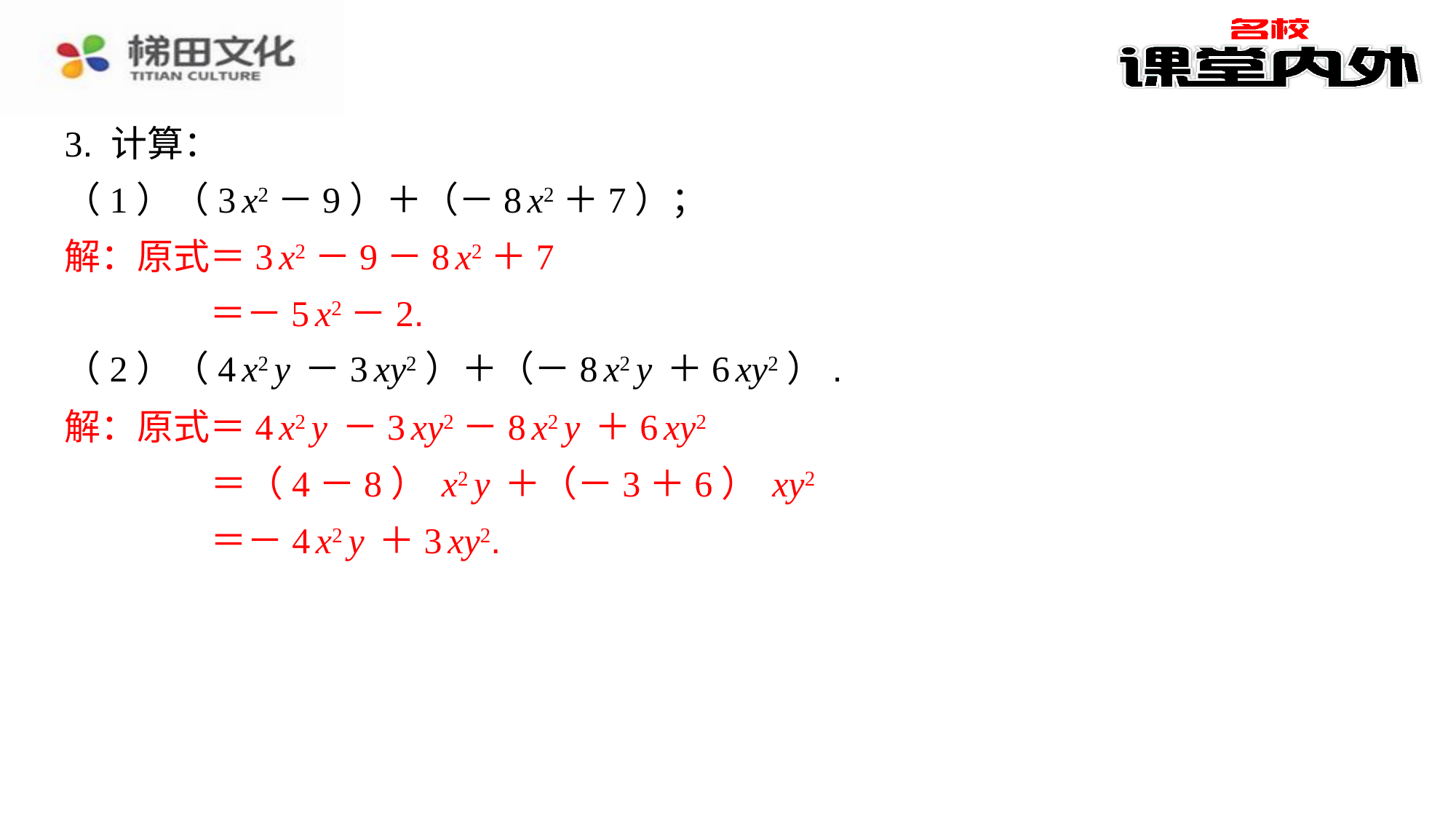

3. 计算：
（1）（3x2－9）＋（－8x2＋7）；
解：原式＝3x2－9－8x2＋7
＝－5x2－2.
（2）（4x2y－3xy2）＋（－8x2y＋6xy2）.
解：原式＝4x2y－3xy2－8x2y＋6xy2
＝（4－8）x2y＋（－3＋6）xy2
＝－4x2y＋3xy2.
解：原式＝3x2－9－8x2＋7
＝－5x2－2.
解：原式＝4x2y－3xy2－8x2y＋6xy2
＝（4－8）x2y＋（－3＋6）xy2
＝－4x2y＋3xy2.